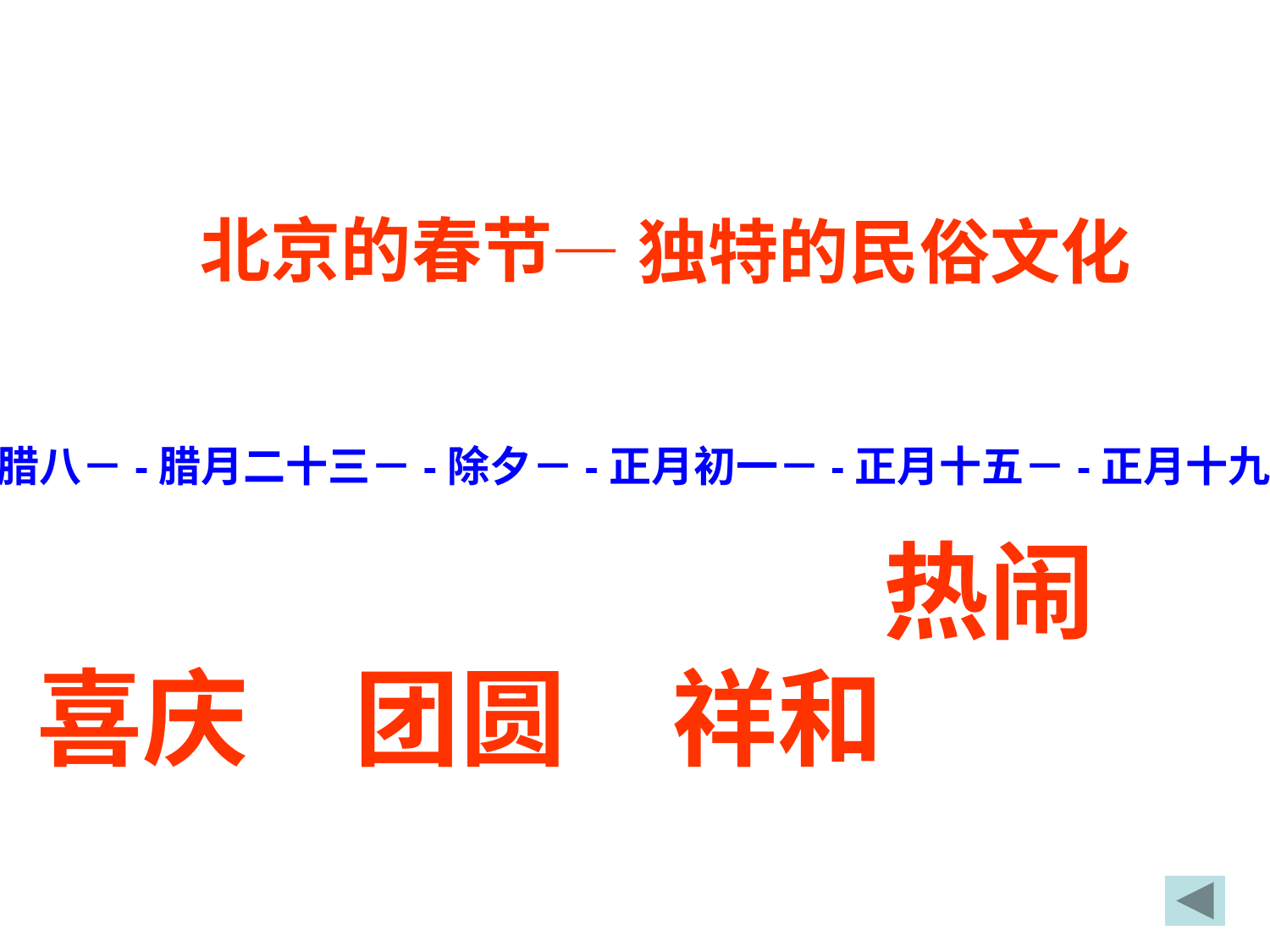

北京的春节
—独特的民俗文化
　　　　　　　　　　
　　　　　　　　　　　　　　　　　　　热闹　喜庆　团圆　祥和
腊八－-腊月二十三－-除夕－-正月初一－-正月十五－-正月十九